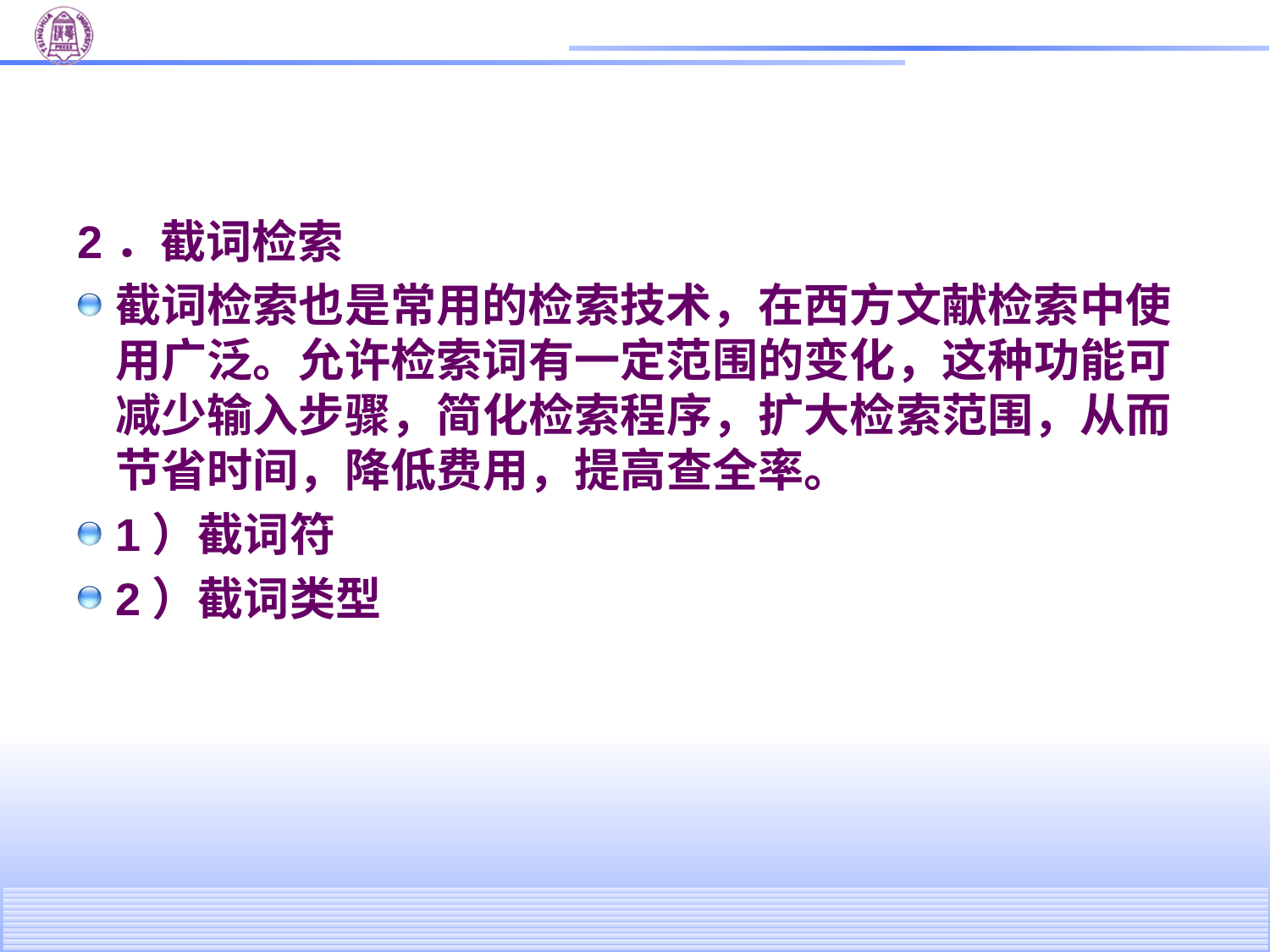

#
2．截词检索
截词检索也是常用的检索技术，在西方文献检索中使用广泛。允许检索词有一定范围的变化，这种功能可减少输入步骤，简化检索程序，扩大检索范围，从而节省时间，降低费用，提高查全率。
1）截词符
2）截词类型